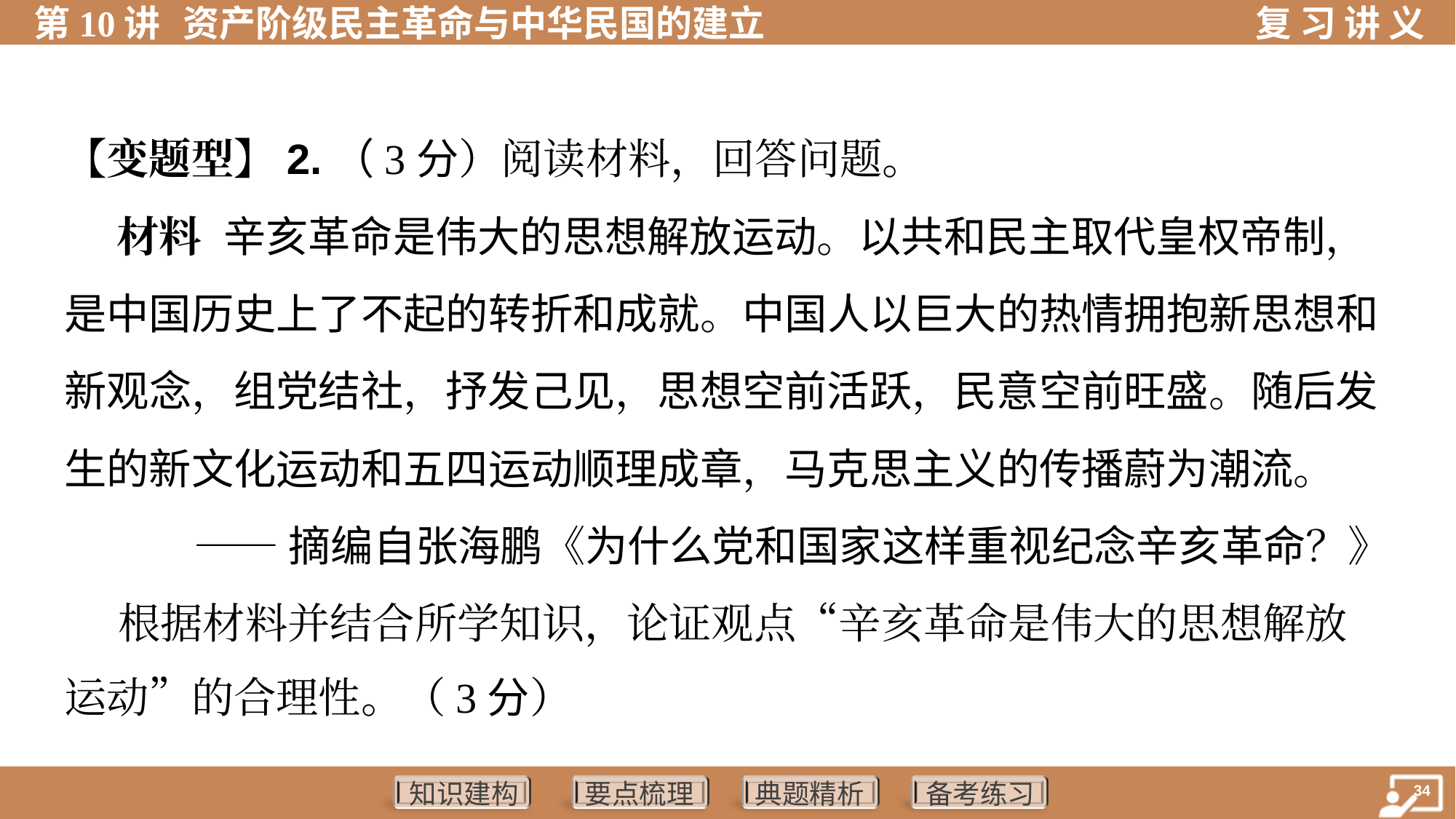

【变题型】2.（3分）阅读材料，回答问题。
    材料  辛亥革命是伟大的思想解放运动。以共和民主取代皇权帝制，
是中国历史上了不起的转折和成就。中国人以巨大的热情拥抱新思想和
新观念，组党结社，抒发己见，思想空前活跃，民意空前旺盛。随后发
生的新文化运动和五四运动顺理成章，马克思主义的传播蔚为潮流。
——摘编自张海鹏《为什么党和国家这样重视纪念辛亥革命？》
    根据材料并结合所学知识，论证观点“辛亥革命是伟大的思想解放
运动”的合理性。（3分）